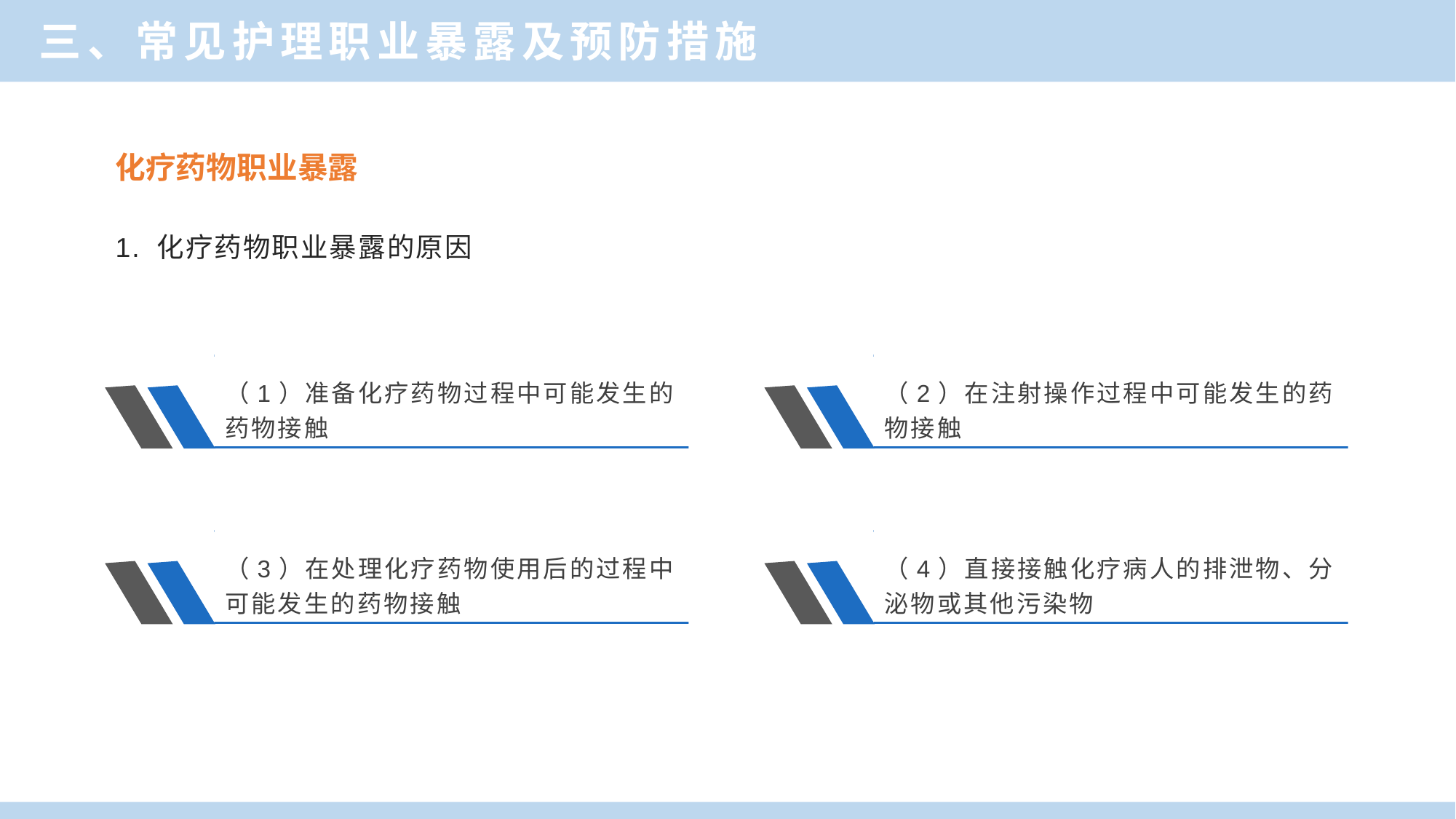

三、常见护理职业暴露及预防措施
化疗药物职业暴露
1. 化疗药物职业暴露的原因
（1）准备化疗药物过程中可能发生的药物接触
（2）在注射操作过程中可能发生的药物接触

（3）在处理化疗药物使用后的过程中可能发生的药物接触
（4）直接接触化疗病人的排泄物、分泌物或其他污染物